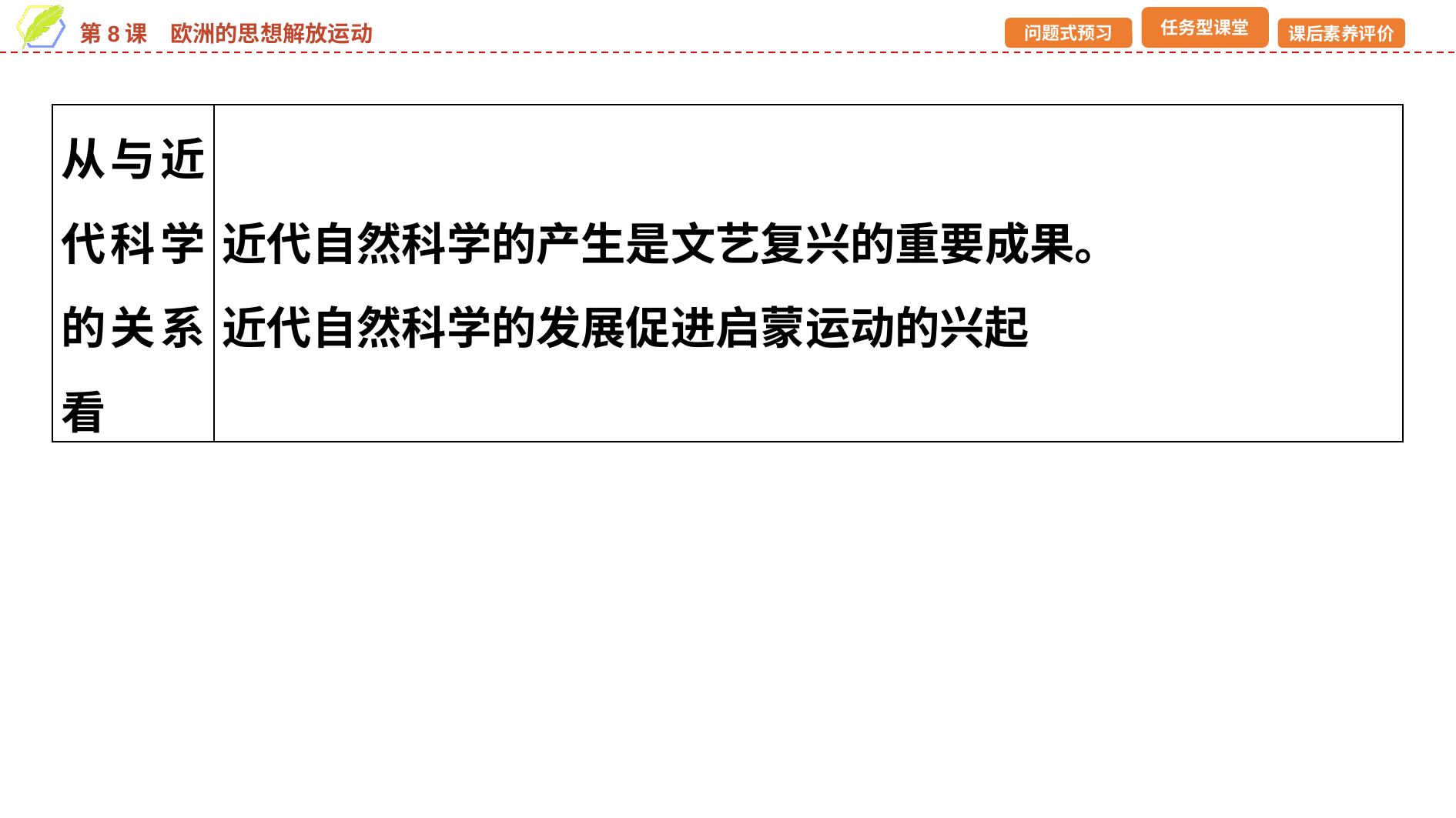

| 从与近代科学的关系看 | 近代自然科学的产生是文艺复兴的重要成果。 近代自然科学的发展促进启蒙运动的兴起 |
| --- | --- |